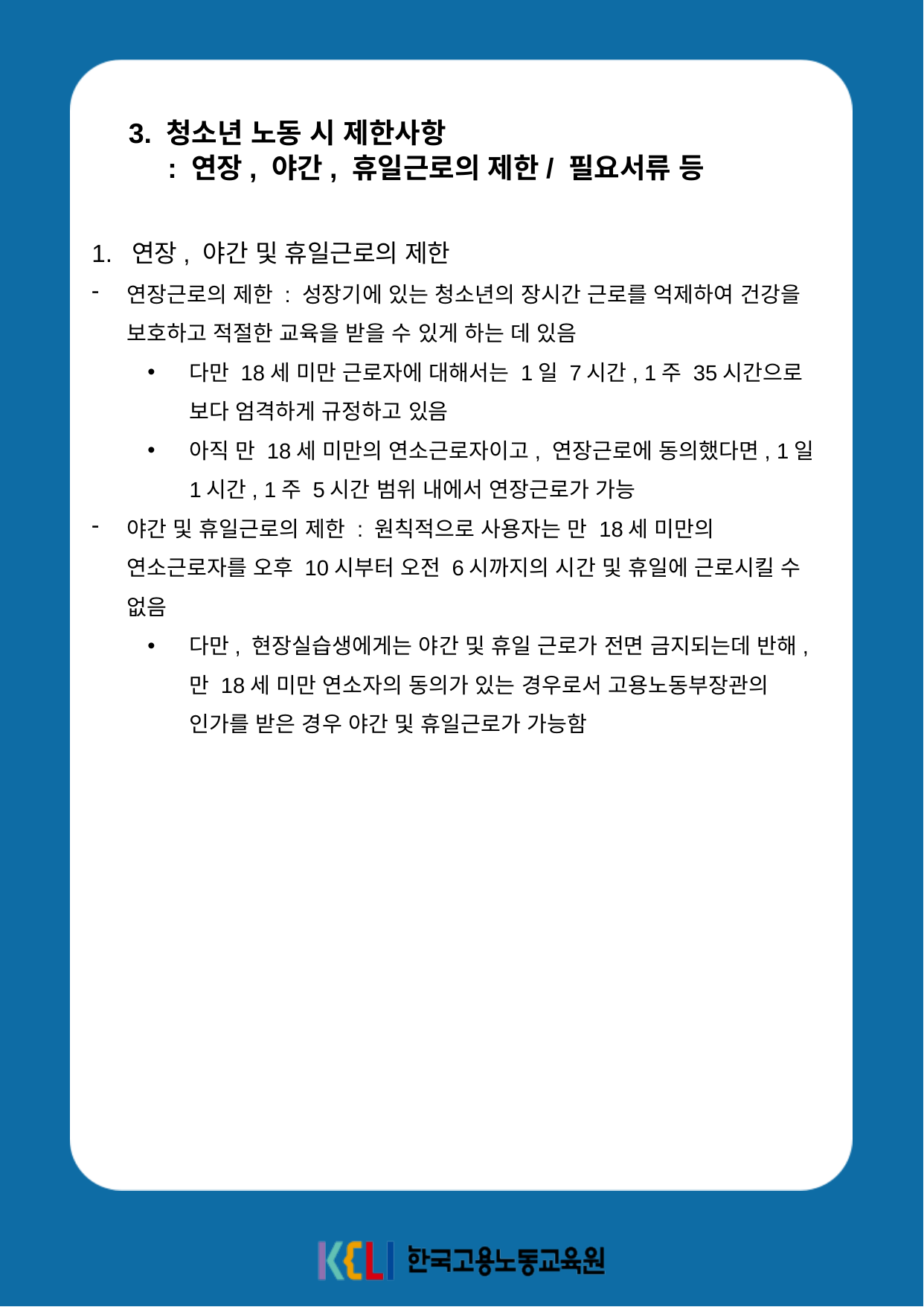

3. 청소년 노동 시 제한사항
     : 연장, 야간, 휴일근로의 제한/ 필요서류 등
1.  연장, 야간 및 휴일근로의 제한
연장근로의 제한 : 성장기에 있는 청소년의 장시간 근로를 억제하여 건강을 보호하고 적절한 교육을 받을 수 있게 하는 데 있음
다만 18세 미만 근로자에 대해서는 1일 7시간, 1주 35시간으로 보다 엄격하게 규정하고 있음
아직 만 18세 미만의 연소근로자이고, 연장근로에 동의했다면, 1일 1시간, 1주 5시간 범위 내에서 연장근로가 가능
야간 및 휴일근로의 제한 : 원칙적으로 사용자는 만 18세 미만의 연소근로자를 오후 10시부터 오전 6시까지의 시간 및 휴일에 근로시킬 수 없음
다만, 현장실습생에게는 야간 및 휴일 근로가 전면 금지되는데 반해, 만 18세 미만 연소자의 동의가 있는 경우로서 고용노동부장관의 인가를 받은 경우 야간 및 휴일근로가 가능함